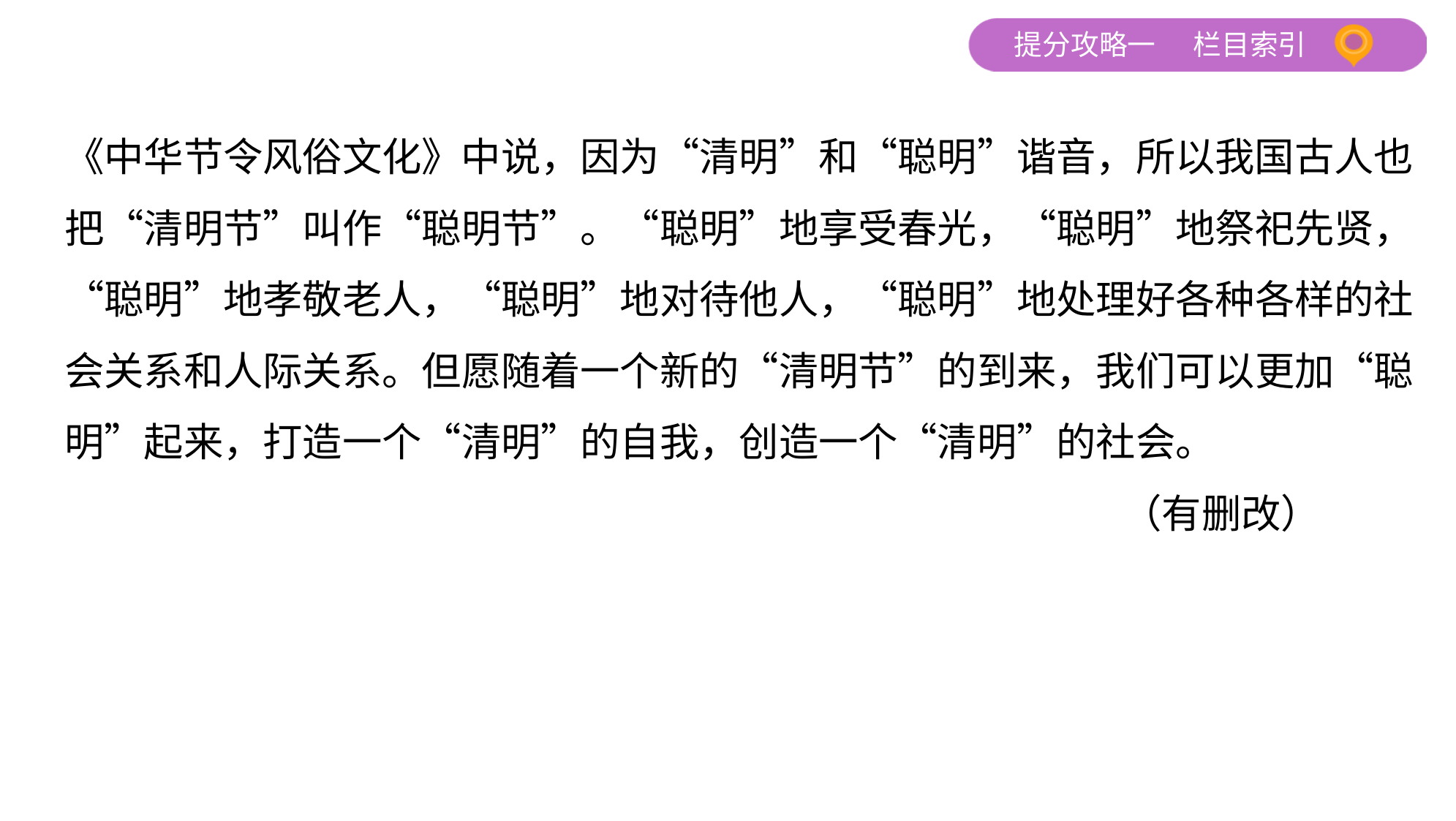

《中华节令风俗文化》中说，因为“清明”和“聪明”谐音，所以我国古人也把“清明节”叫作“聪明节”。“聪明”地享受春光，“聪明”地祭祀先贤，“聪明”地孝敬老人，“聪明”地对待他人，“聪明”地处理好各种各样的社会关系和人际关系。但愿随着一个新的“清明节”的到来，我们可以更加“聪明”起来，打造一个“清明”的自我，创造一个“清明”的社会。
                                                                                                                     （有删改）